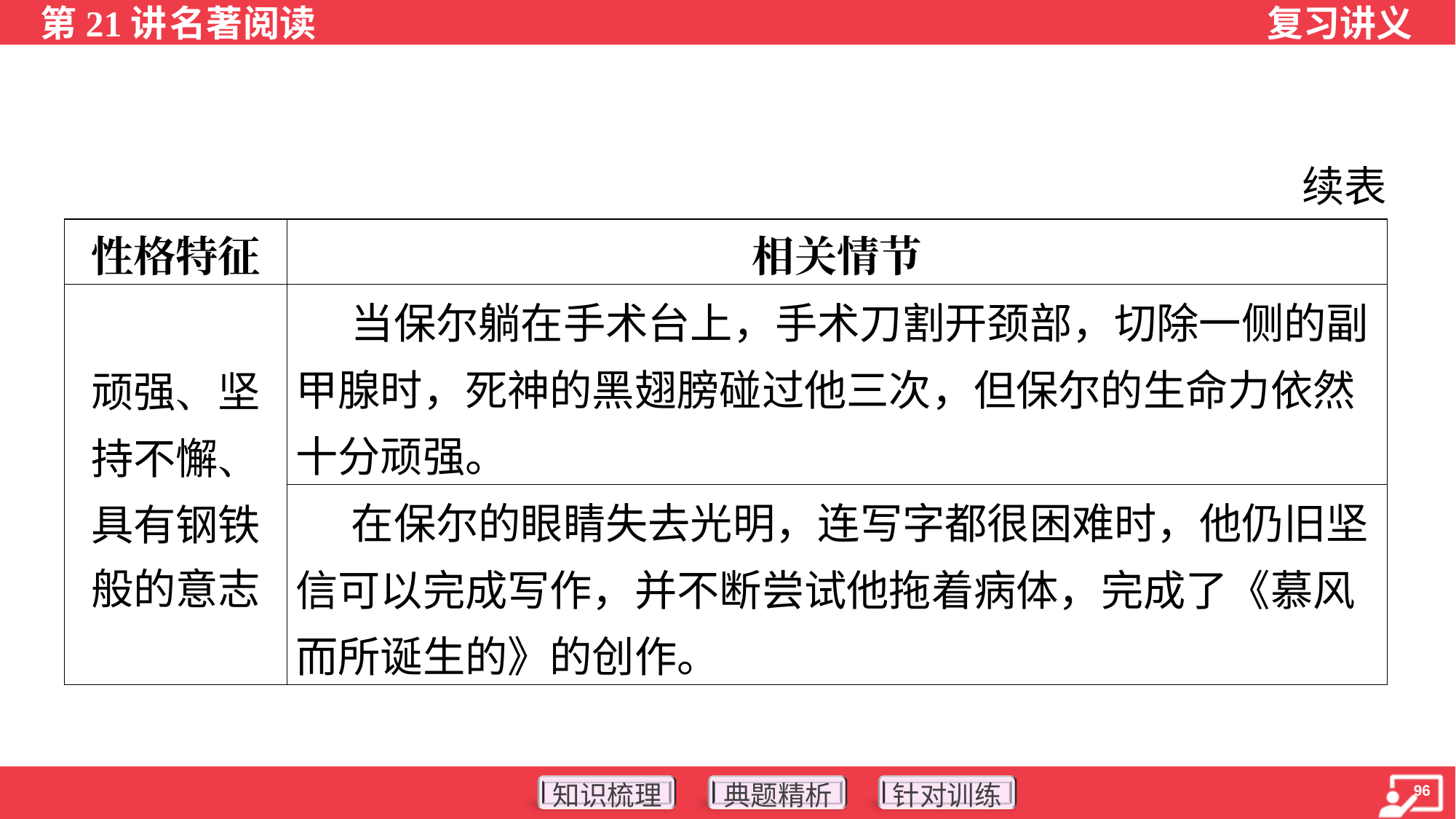

续表
| 性格特征 | 相关情节 |
| --- | --- |
| 顽强、坚 持不懈、 具有钢铁 般的意志 | 当保尔躺在手术台上，手术刀割开颈部，切除一侧的副甲腺时，死神的黑翅膀碰过他三次，但保尔的生命力依然十分顽强。 |
|  | 在保尔的眼睛失去光明，连写字都很困难时，他仍旧坚信可以完成写作，并不断尝试他拖着病体，完成了《慕风而所诞生的》的创作。 |